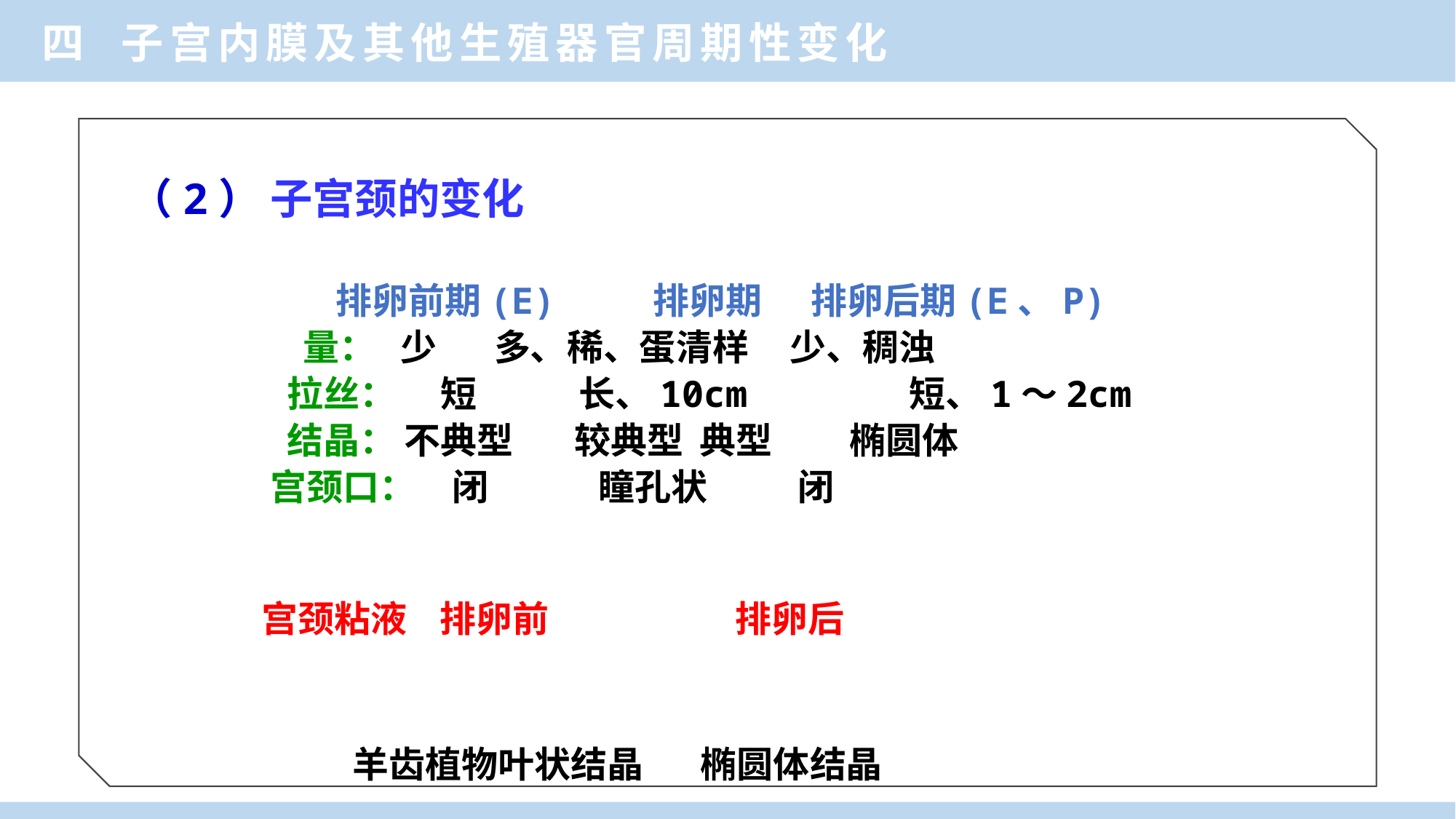

四  子宫内膜及其他生殖器官周期性变化

（2） 子宫颈的变化
       排卵前期(E)  　 排卵期      排卵后期(E、P)
   量：   少       多、稀、蛋清样     少、稠浊
 拉丝：　 短     　   长、10cm       短、1～2cm
 结晶： 不典型   　较典型  典型　     椭圆体
宫颈口：　闭         　瞳孔状           闭
宫颈粘液    排卵前　　　　     排卵后

     羊齿植物叶状结晶       椭圆体结晶